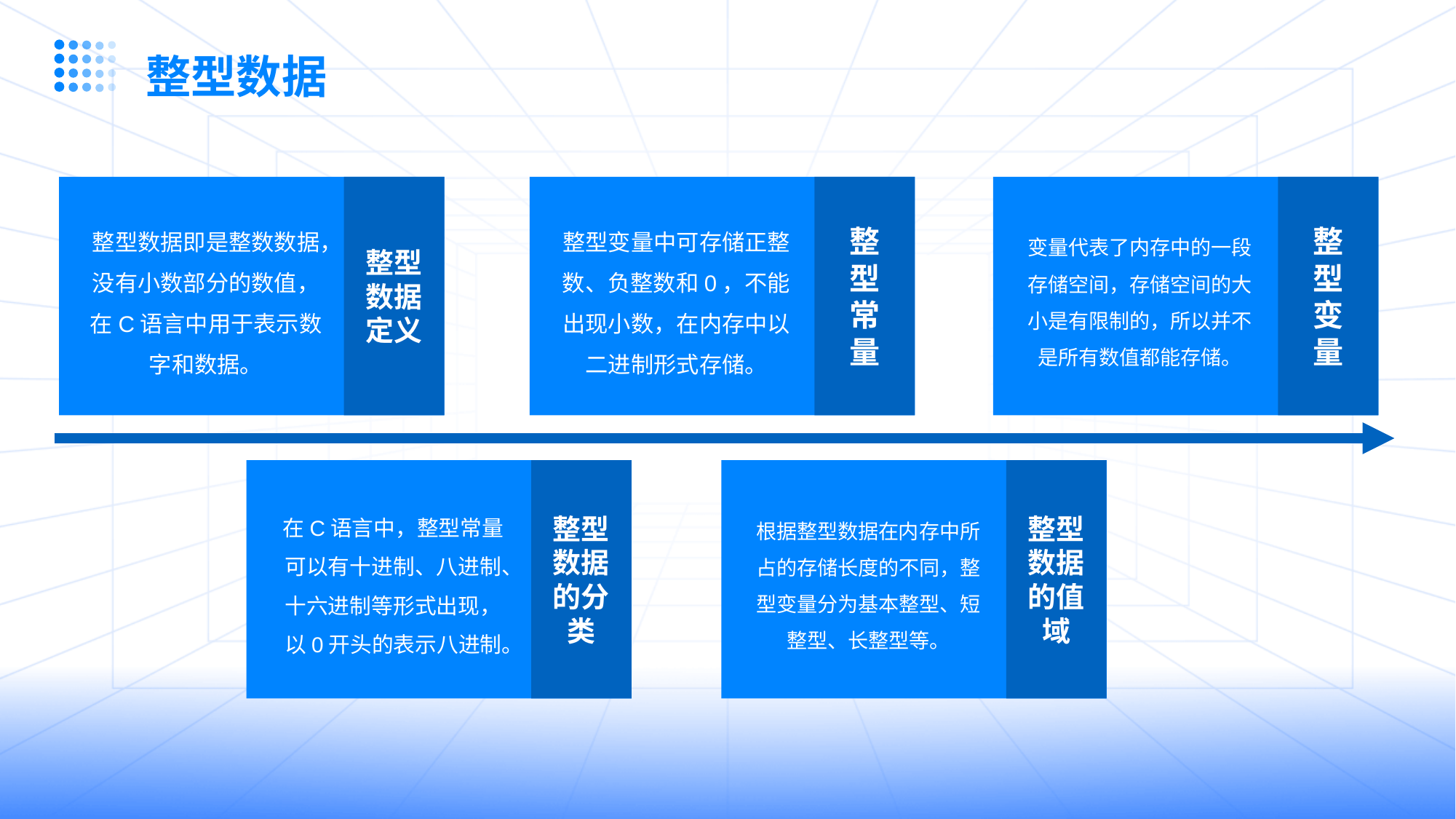

整型数据

整型数据定义
整型常量
整型变量
整型数据即是整数数据，没有小数部分的数值，在C语言中用于表示数字和数据。
整型变量中可存储正整数、负整数和0，不能出现小数，在内存中以二进制形式存储。
变量代表了内存中的一段存储空间，存储空间的大小是有限制的，所以并不是所有数值都能存储。

整型数据的分类
整型数据的值域
在C语言中，整型常量可以有十进制、八进制、十六进制等形式出现，以0开头的表示八进制。
根据整型数据在内存中所占的存储长度的不同，整型变量分为基本整型、短整型、长整型等。